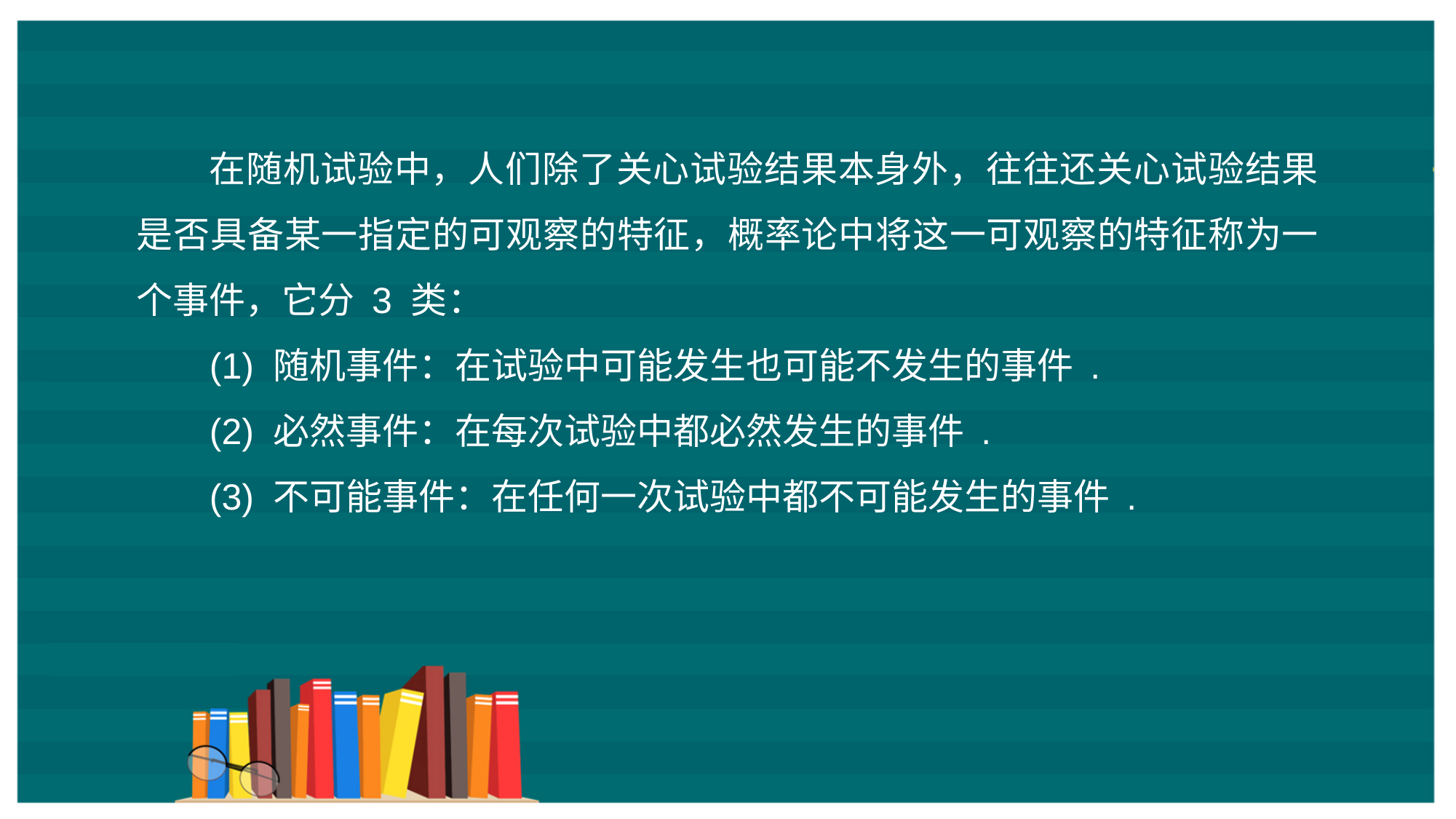

在随机试验中，人们除了关心试验结果本身外，往往还关心试验结果是否具备某一指定的可观察的特征，概率论中将这一可观察的特征称为一个事件，它分 3 类：
(1) 随机事件：在试验中可能发生也可能不发生的事件 .
(2) 必然事件：在每次试验中都必然发生的事件 .
(3) 不可能事件：在任何一次试验中都不可能发生的事件 .